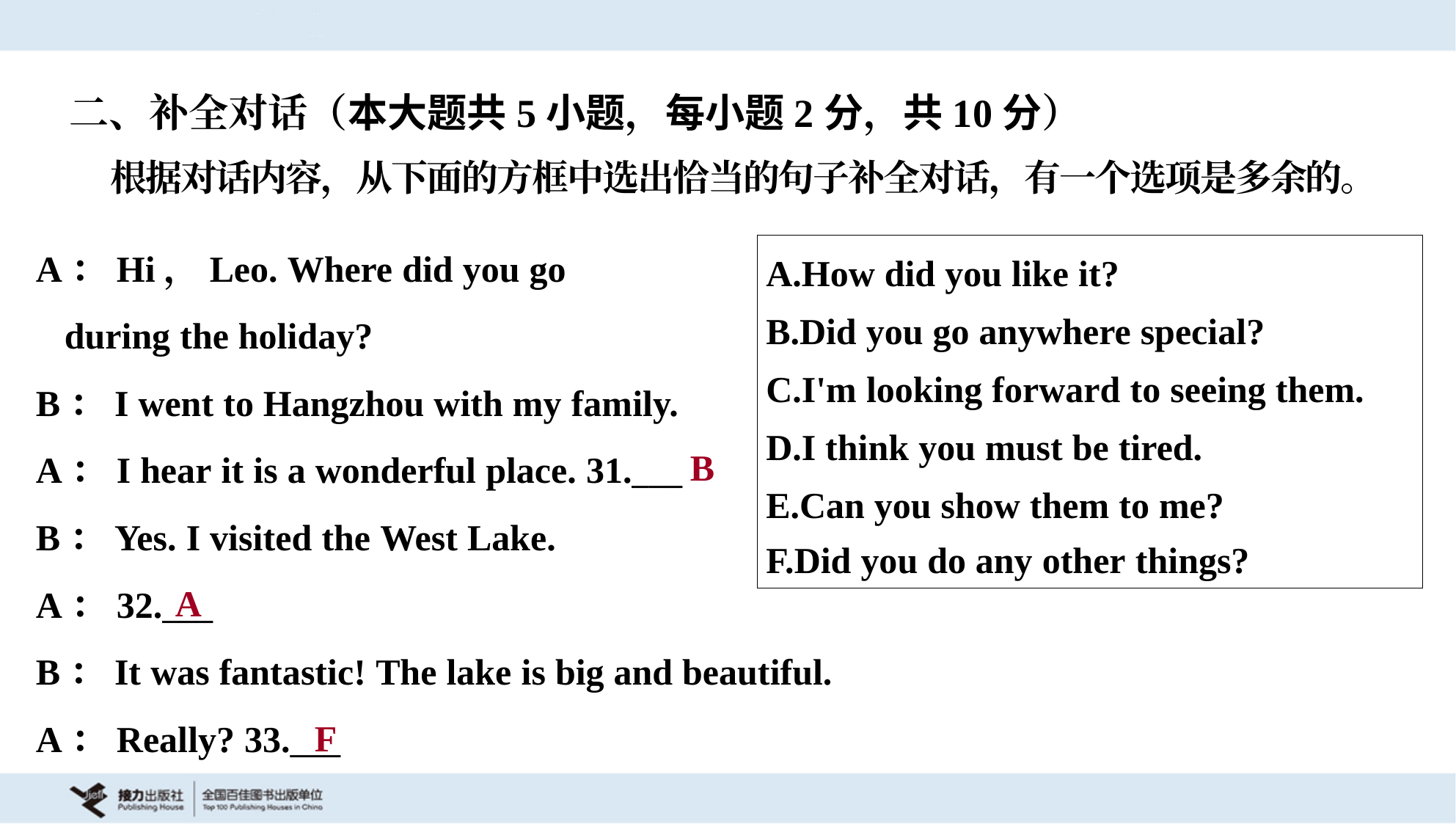

二、补全对话（本大题共5小题，每小题2分，共10分）
    根据对话内容，从下面的方框中选出恰当的句子补全对话，有一个选项是多余的。
A：Hi，Leo. Where did you go
   during the holiday?
B：I went to Hangzhou with my family.
A：I hear it is a wonderful place. 31.___
B：Yes. I visited the West Lake.
A：32.___
B：It was fantastic! The lake is big and beautiful.
A：Really? 33.___

| A.How did you like it? B.Did you go anywhere special? C.I'm looking forward to seeing them. D.I think you must be tired. E.Can you show them to me? F.Did you do any other things? |
| --- |
B
A
F